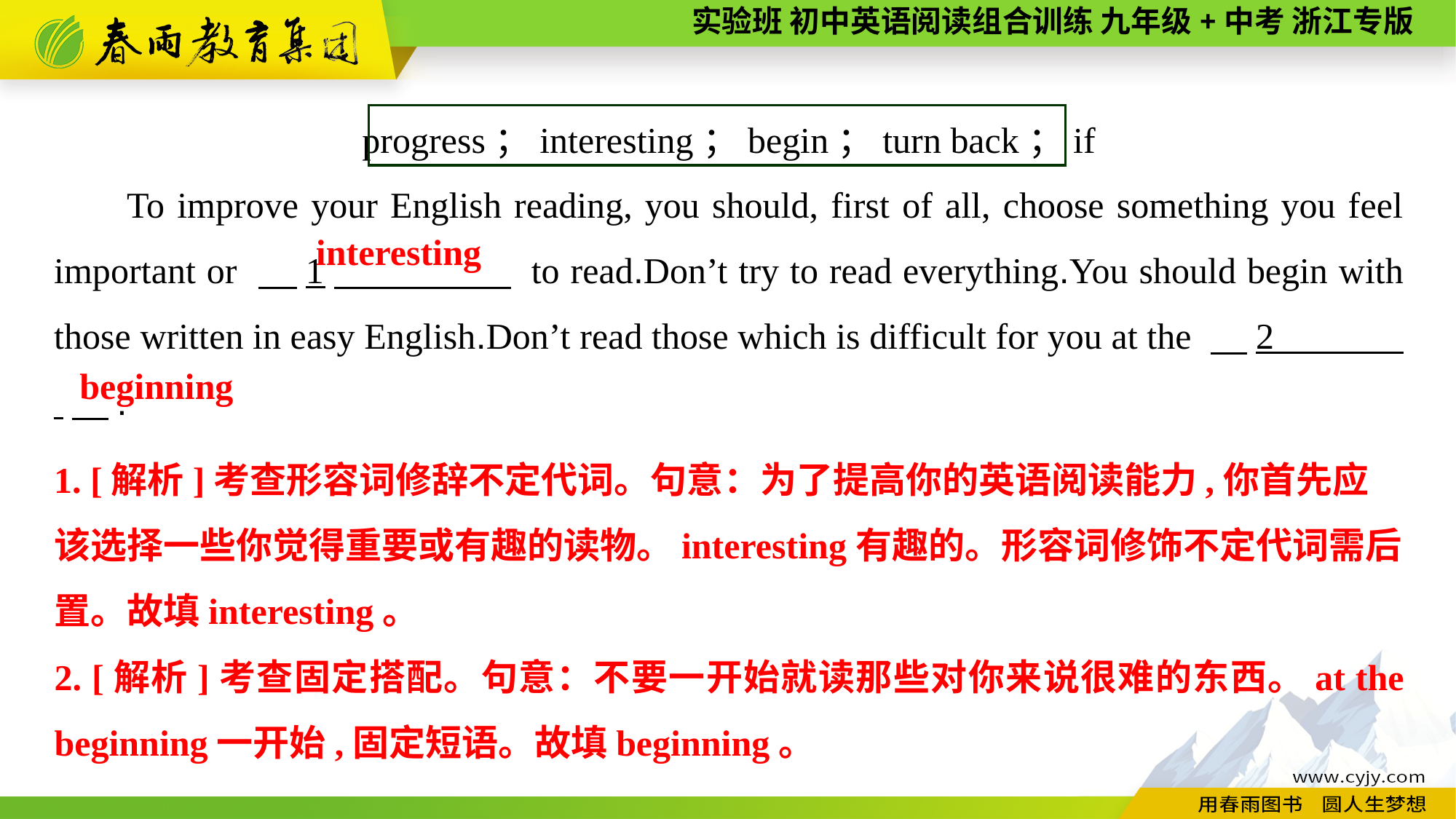

progress；interesting；begin；turn back；if
To improve your English reading, you should, first of all, choose something you feel important or 　1　               to read.Don’t try to read everything.You should begin with those written in easy English.Don’t read those which is difficult for you at the 　2                　.

interesting
beginning
1. [解析]考查形容词修辞不定代词。句意：为了提高你的英语阅读能力,你首先应该选择一些你觉得重要或有趣的读物。interesting有趣的。形容词修饰不定代词需后
置。故填interesting。
2. [解析]考查固定搭配。句意：不要一开始就读那些对你来说很难的东西。at the beginning一开始,固定短语。故填beginning。